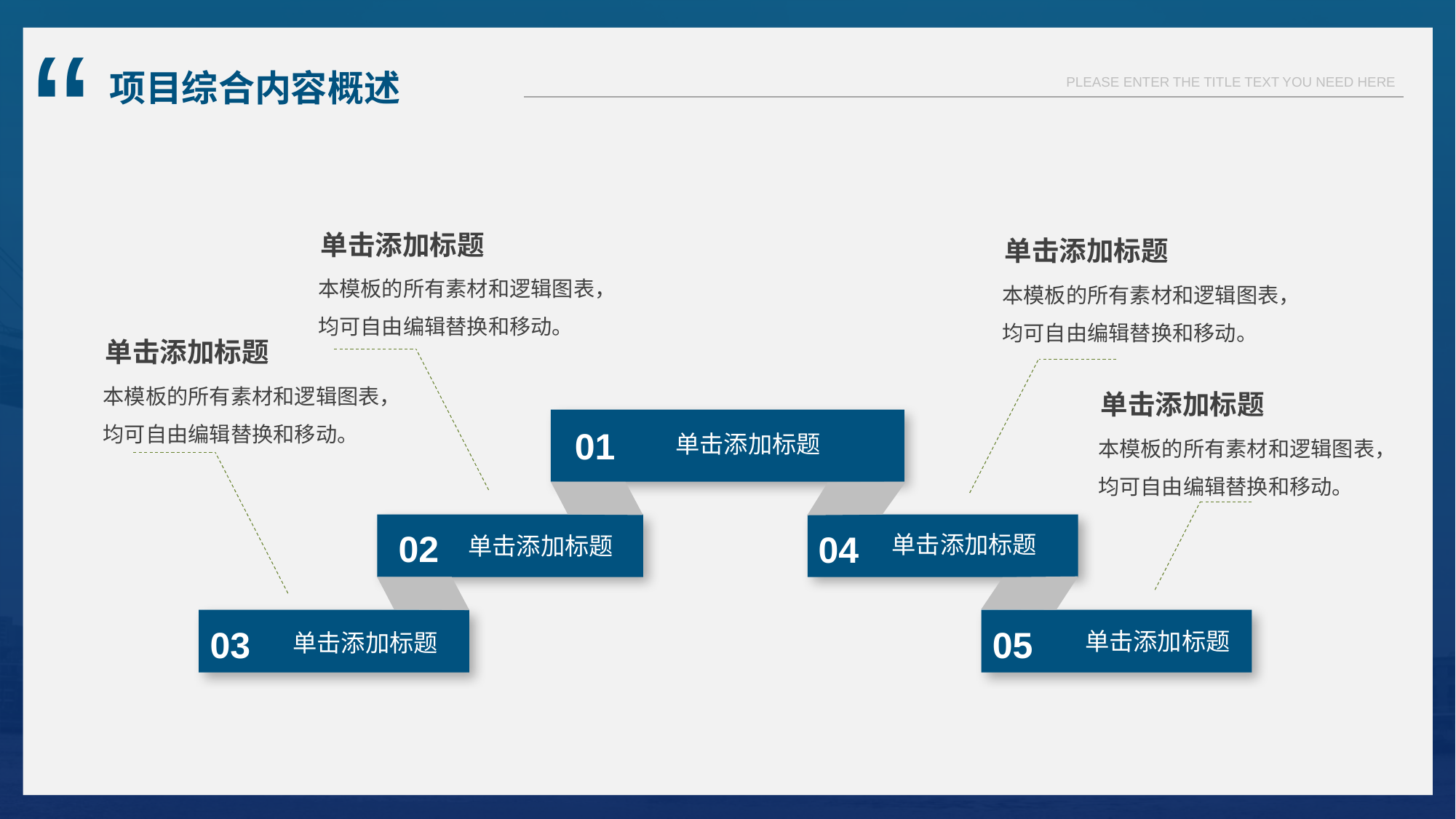

项目综合内容概述
单击添加标题
单击添加标题
本模板的所有素材和逻辑图表，均可自由编辑替换和移动。
本模板的所有素材和逻辑图表，均可自由编辑替换和移动。
单击添加标题
本模板的所有素材和逻辑图表，均可自由编辑替换和移动。
单击添加标题

本模板的所有素材和逻辑图表，均可自由编辑替换和移动。
01
单击添加标题

02
04
单击添加标题
单击添加标题

03
05
单击添加标题
单击添加标题